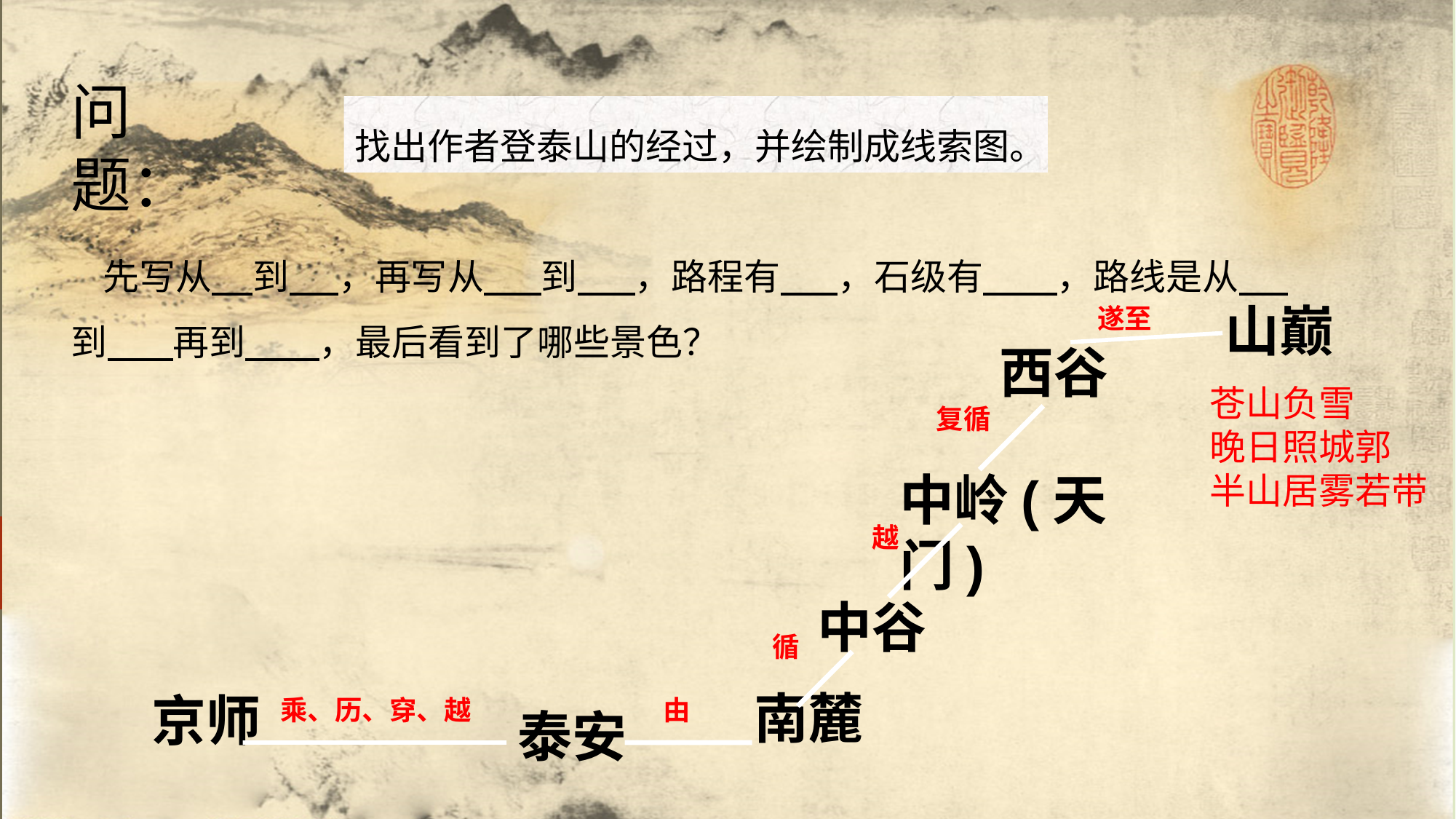

问题：

找出作者登泰山的经过，并绘制成线索图。

先写从     到      ，再写从       到       ，路程有       ，石级有         ，路线是从       到        再到         ，最后看到了哪些景色？
山巅
遂至
西谷

苍山负雪
晚日照城郭
半山居雾若带
复循

中岭(天门)
越

中谷

循

南麓
京师
乘、历、穿、越
由

泰安